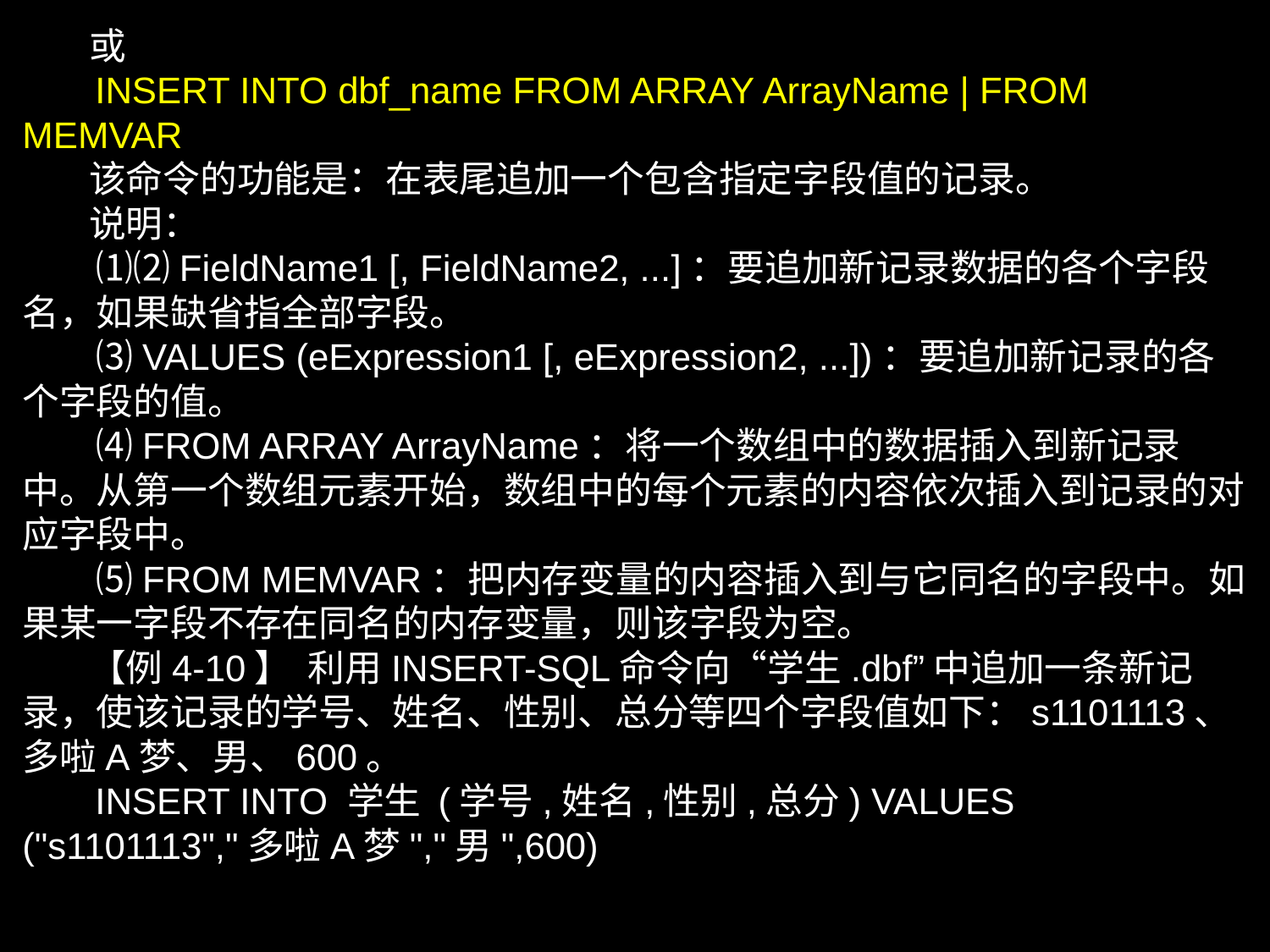

或
       INSERT INTO dbf_name FROM ARRAY ArrayName | FROM MEMVAR
       该命令的功能是：在表尾追加一个包含指定字段值的记录。
       说明：
　　⑴⑵FieldName1 [, FieldName2, ...]：要追加新记录数据的各个字段名，如果缺省指全部字段。
　　⑶VALUES (eExpression1 [, eExpression2, ...])：要追加新记录的各个字段的值。
　　⑷FROM ARRAY ArrayName：将一个数组中的数据插入到新记录中。从第一个数组元素开始，数组中的每个元素的内容依次插入到记录的对应字段中。
　　⑸FROM MEMVAR：把内存变量的内容插入到与它同名的字段中。如果某一字段不存在同名的内存变量，则该字段为空。
       【例4-10】  利用INSERT-SQL命令向“学生.dbf”中追加一条新记录，使该记录的学号、姓名、性别、总分等四个字段值如下：s1101113、多啦A梦、男、600。
       INSERT INTO 学生 (学号,姓名,性别,总分) VALUES ("s1101113","多啦A梦","男",600)